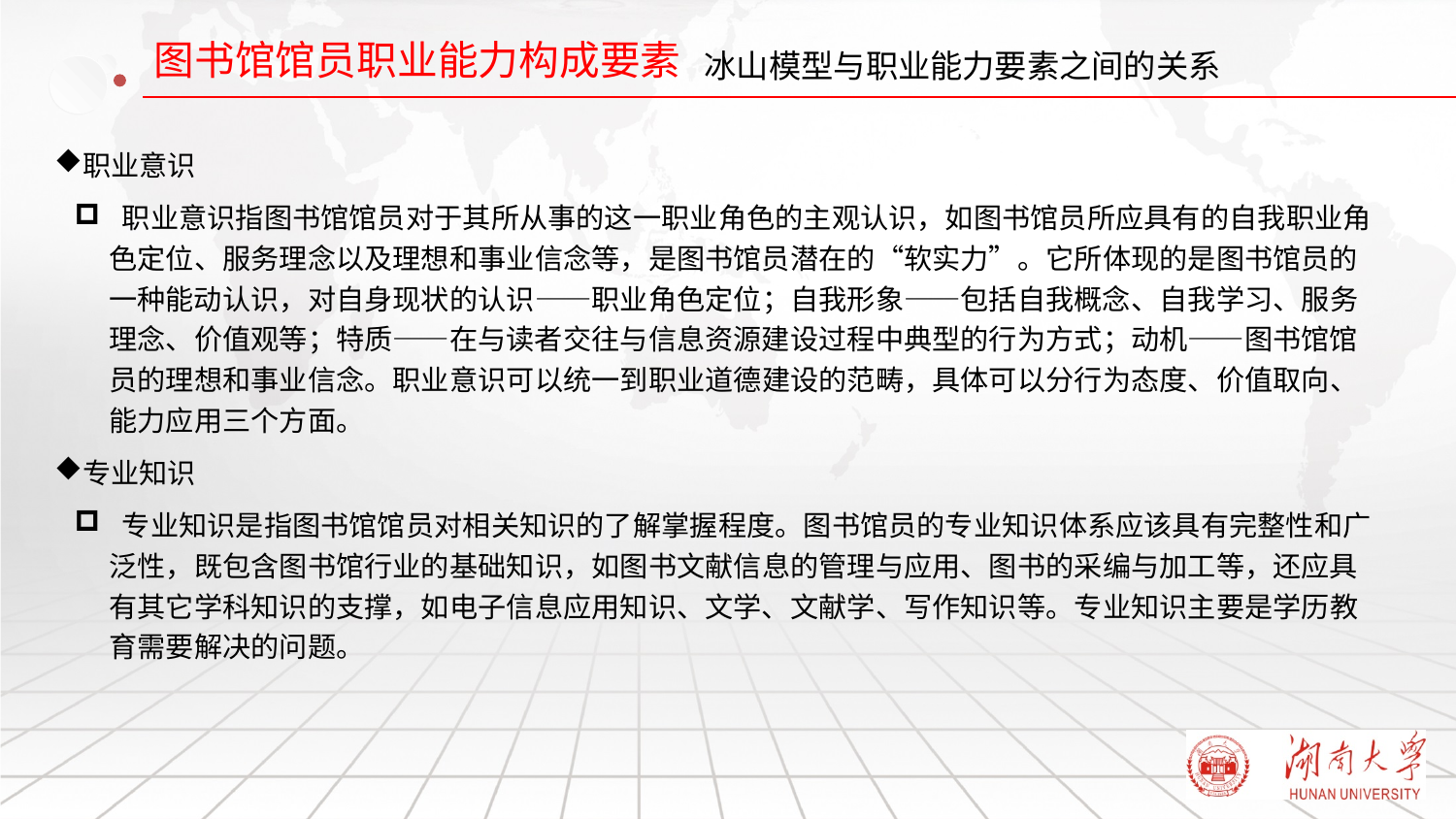

# 冰山模型与职业能力要素之间的关系
职业意识
 职业意识指图书馆馆员对于其所从事的这一职业角色的主观认识，如图书馆员所应具有的自我职业角色定位、服务理念以及理想和事业信念等，是图书馆员潜在的“软实力”。它所体现的是图书馆员的一种能动认识，对自身现状的认识——职业角色定位；自我形象——包括自我概念、自我学习、服务理念、价值观等；特质——在与读者交往与信息资源建设过程中典型的行为方式；动机——图书馆馆员的理想和事业信念。职业意识可以统一到职业道德建设的范畴，具体可以分行为态度、价值取向、能力应用三个方面。
专业知识
 专业知识是指图书馆馆员对相关知识的了解掌握程度。图书馆员的专业知识体系应该具有完整性和广泛性，既包含图书馆行业的基础知识，如图书文献信息的管理与应用、图书的采编与加工等，还应具有其它学科知识的支撑，如电子信息应用知识、文学、文献学、写作知识等。专业知识主要是学历教育需要解决的问题。